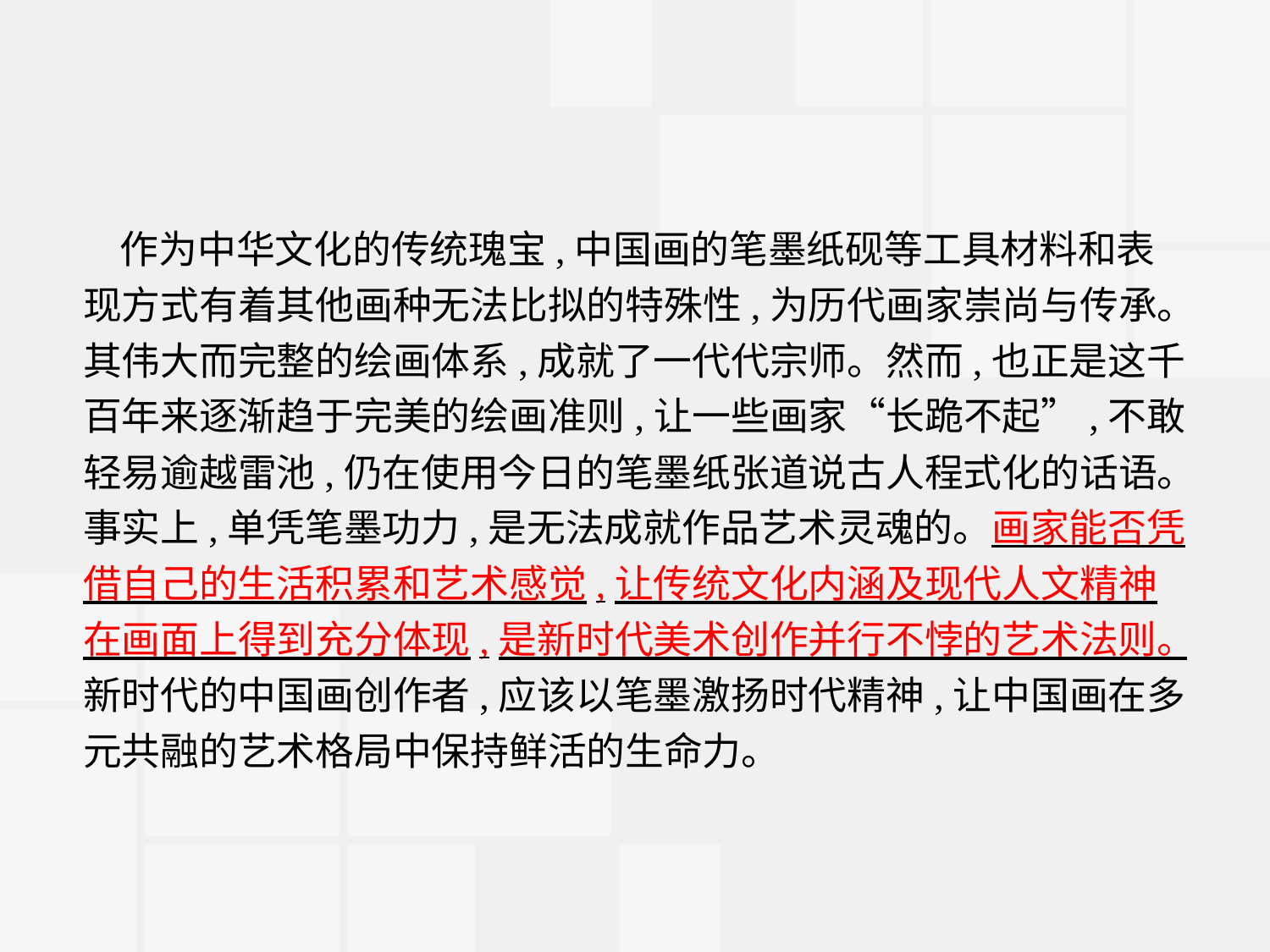

作为中华文化的传统瑰宝,中国画的笔墨纸砚等工具材料和表现方式有着其他画种无法比拟的特殊性,为历代画家崇尚与传承。其伟大而完整的绘画体系,成就了一代代宗师。然而,也正是这千百年来逐渐趋于完美的绘画准则,让一些画家“长跪不起”,不敢轻易逾越雷池,仍在使用今日的笔墨纸张道说古人程式化的话语。事实上,单凭笔墨功力,是无法成就作品艺术灵魂的。画家能否凭借自己的生活积累和艺术感觉,让传统文化内涵及现代人文精神在画面上得到充分体现,是新时代美术创作并行不悖的艺术法则。新时代的中国画创作者,应该以笔墨激扬时代精神,让中国画在多元共融的艺术格局中保持鲜活的生命力。